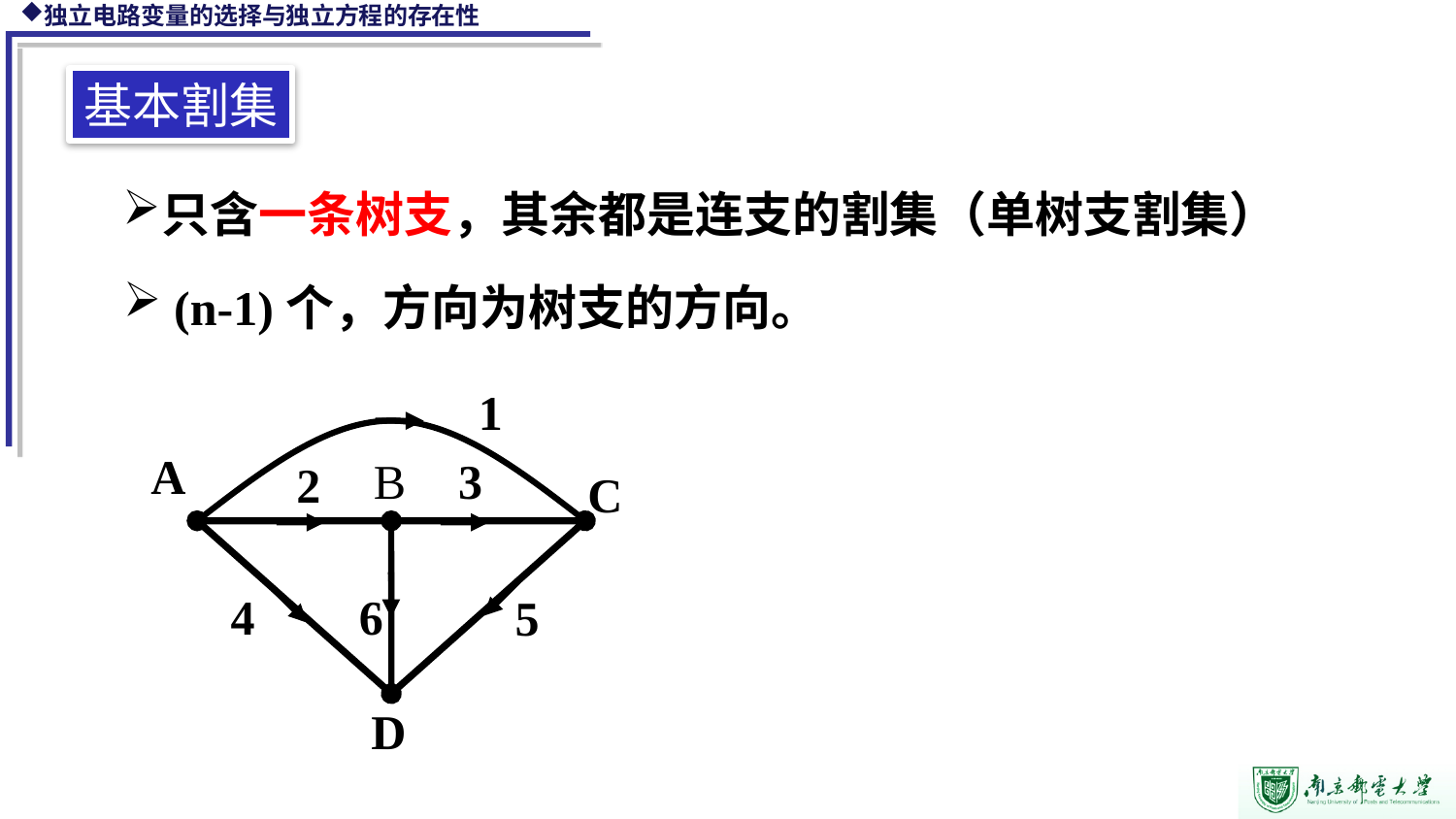

基本割集
只含一条树支，其余都是连支的割集（单树支割集）
 (n-1)个，方向为树支的方向。
1

A
B
3
2
C

4
6
5
D

1

II

I

III
C
B
3
2
A

4
6
5

D